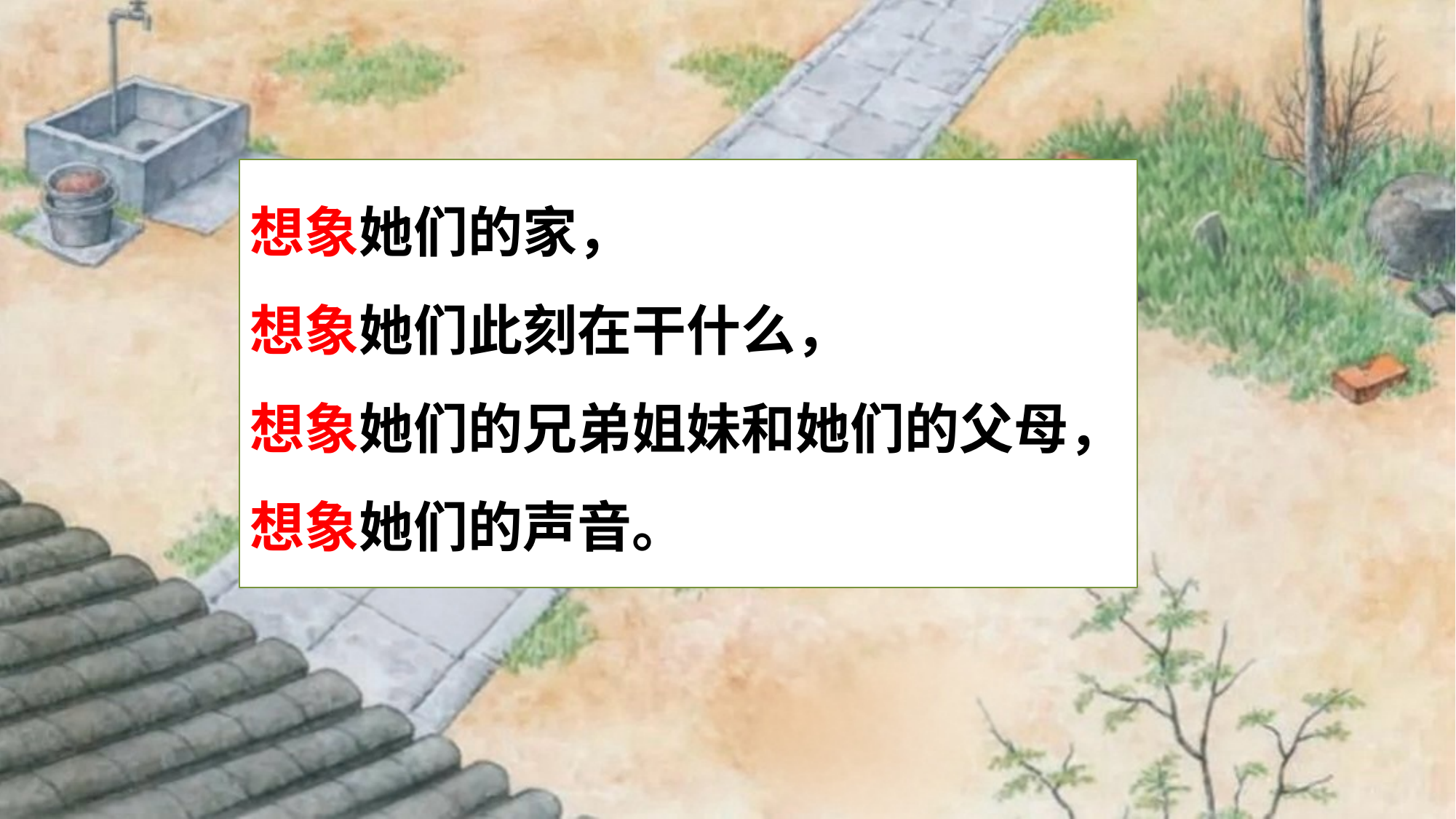

想象她们的家，
想象她们此刻在干什么，
想象她们的兄弟姐妹和她们的父母，
想象她们的声音。